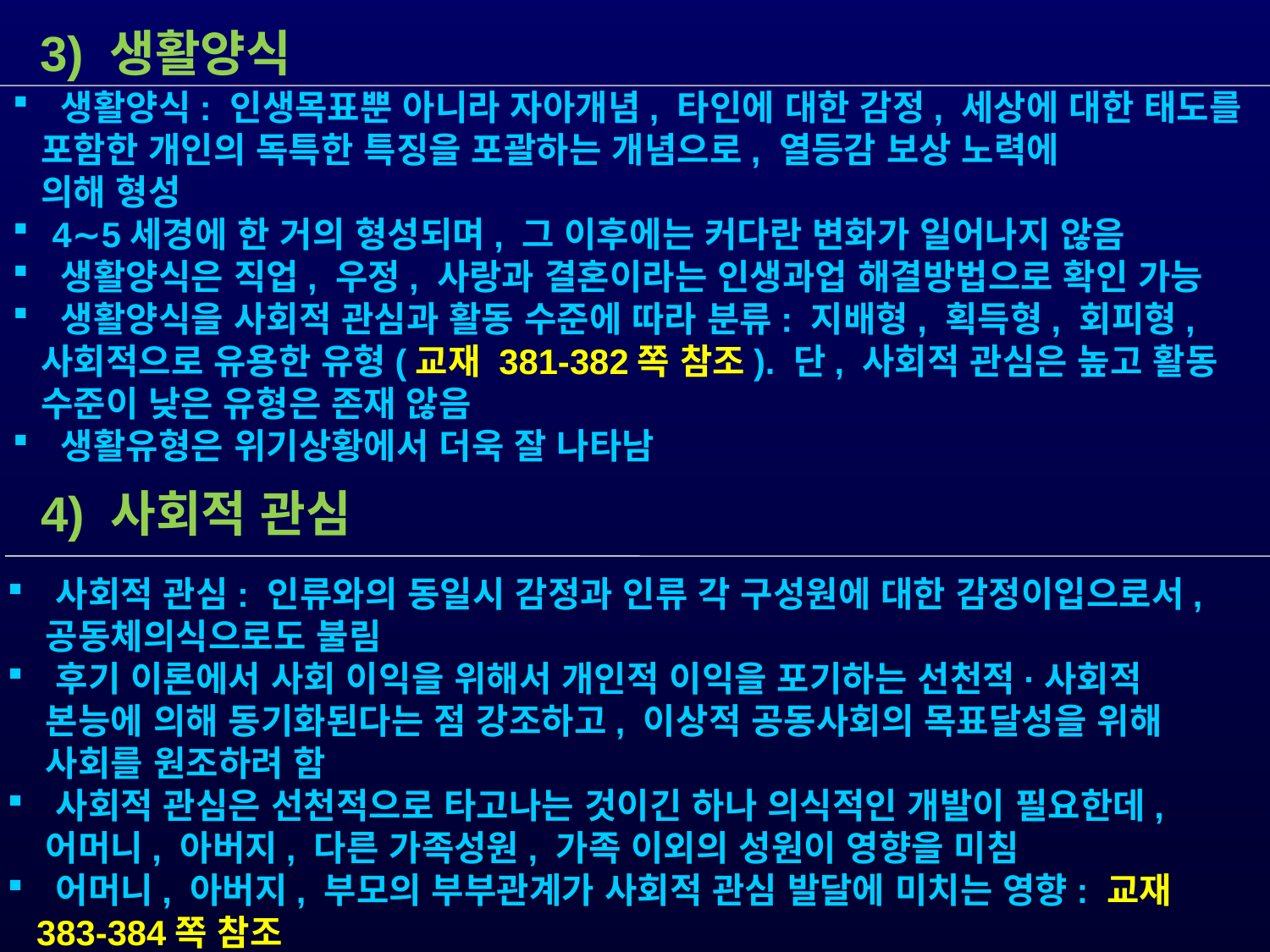

3) 생활양식
 생활양식: 인생목표뿐 아니라 자아개념, 타인에 대한 감정, 세상에 대한 태도를
  포함한 개인의 독특한 특징을 포괄하는 개념으로, 열등감 보상 노력에
  의해 형성
 4∼5세경에 한 거의 형성되며, 그 이후에는 커다란 변화가 일어나지 않음
 생활양식은 직업, 우정, 사랑과 결혼이라는 인생과업 해결방법으로 확인 가능
 생활양식을 사회적 관심과 활동 수준에 따라 분류: 지배형, 획득형, 회피형,
  사회적으로 유용한 유형(교재 381-382쪽 참조). 단, 사회적 관심은 높고 활동
  수준이 낮은 유형은 존재 않음
 생활유형은 위기상황에서 더욱 잘 나타남

  4) 사회적 관심

 사회적 관심: 인류와의 동일시 감정과 인류 각 구성원에 대한 감정이입으로서,
   공동체의식으로도 불림
 후기 이론에서 사회 이익을 위해서 개인적 이익을 포기하는 선천적·사회적
   본능에 의해 동기화된다는 점 강조하고, 이상적 공동사회의 목표달성을 위해
   사회를 원조하려 함
 사회적 관심은 선천적으로 타고나는 것이긴 하나 의식적인 개발이 필요한데,
   어머니, 아버지, 다른 가족성원, 가족 이외의 성원이 영향을 미침
 어머니, 아버지, 부모의 부부관계가 사회적 관심 발달에 미치는 영향: 교재
   383-384쪽 참조